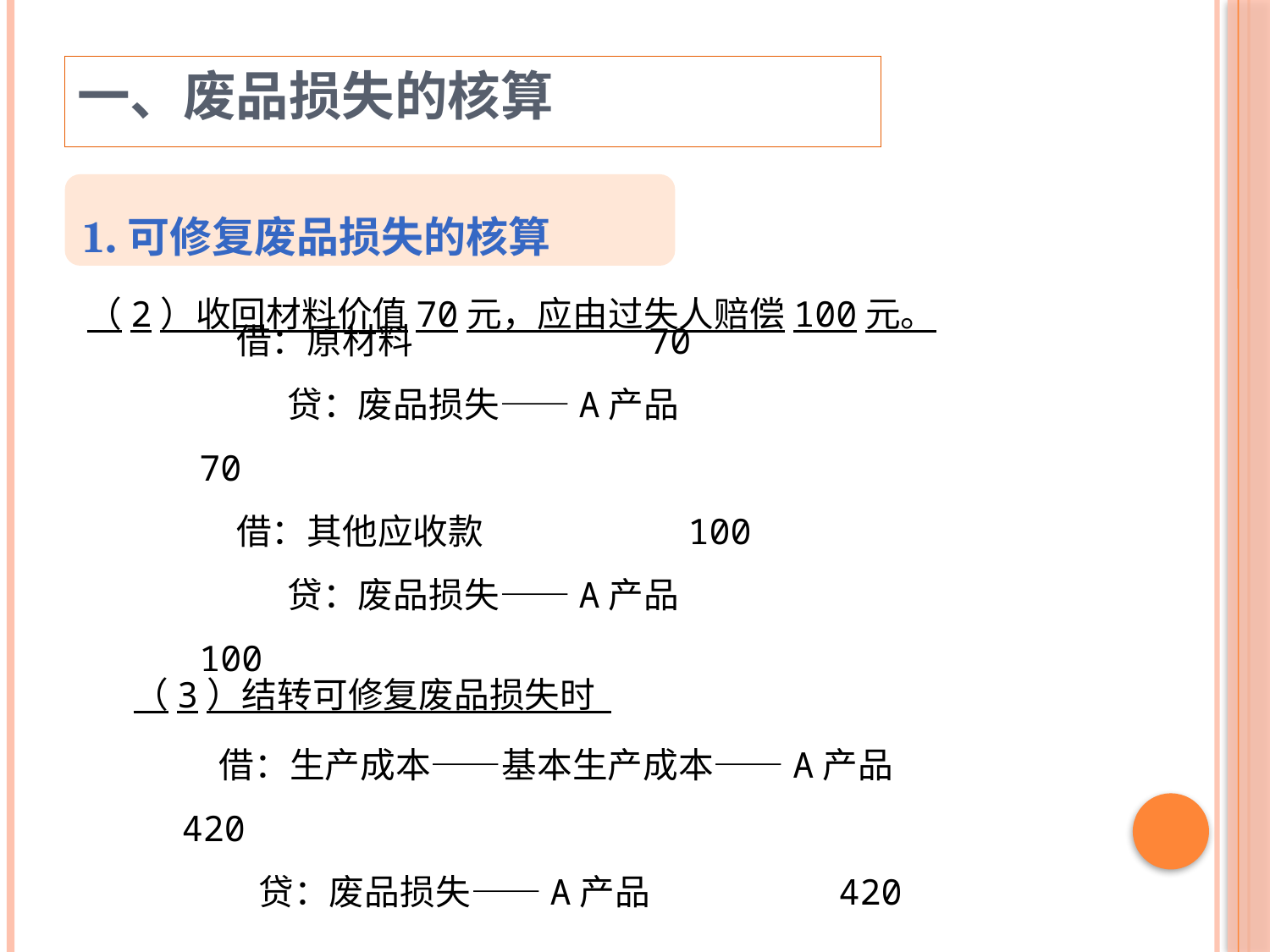

一、废品损失的核算
1.可修复废品损失的核算
（2）收回材料价值70元，应由过失人赔偿100元。
借：原材料                             70
　  贷：废品损失——A产品　                   70
借：其他应收款                         100
　  贷：废品损失——A产品　                   100
（3）结转可修复废品损失时
借：生产成本——基本生产成本——A产品   420
    贷：废品损失——A产品                       420